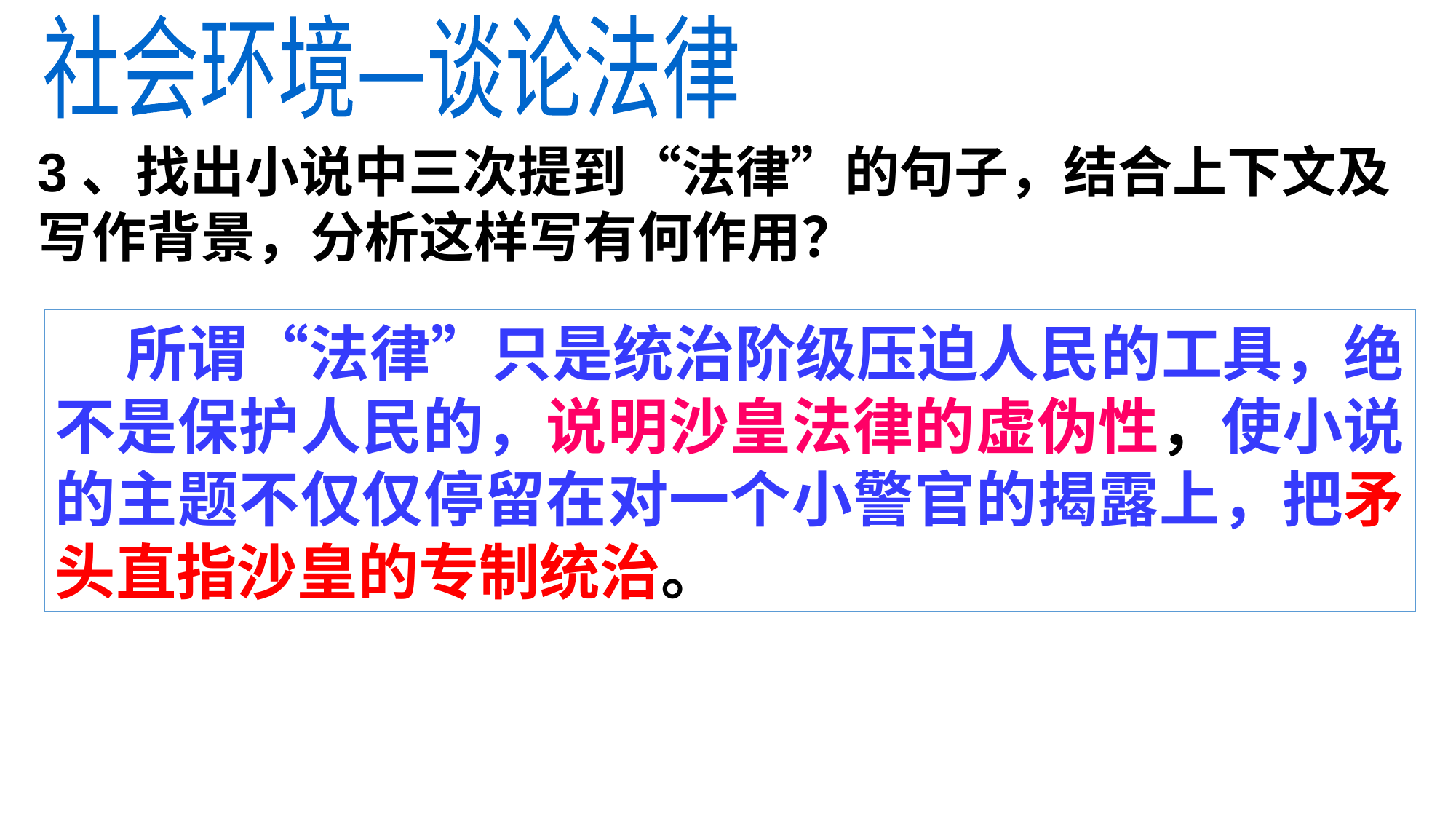

社会环境—谈论法律
3、找出小说中三次提到“法律”的句子，结合上下文及写作背景，分析这样写有何作用？
    所谓“法律”只是统治阶级压迫人民的工具，绝不是保护人民的，说明沙皇法律的虚伪性，使小说的主题不仅仅停留在对一个小警官的揭露上，把矛头直指沙皇的专制统治。